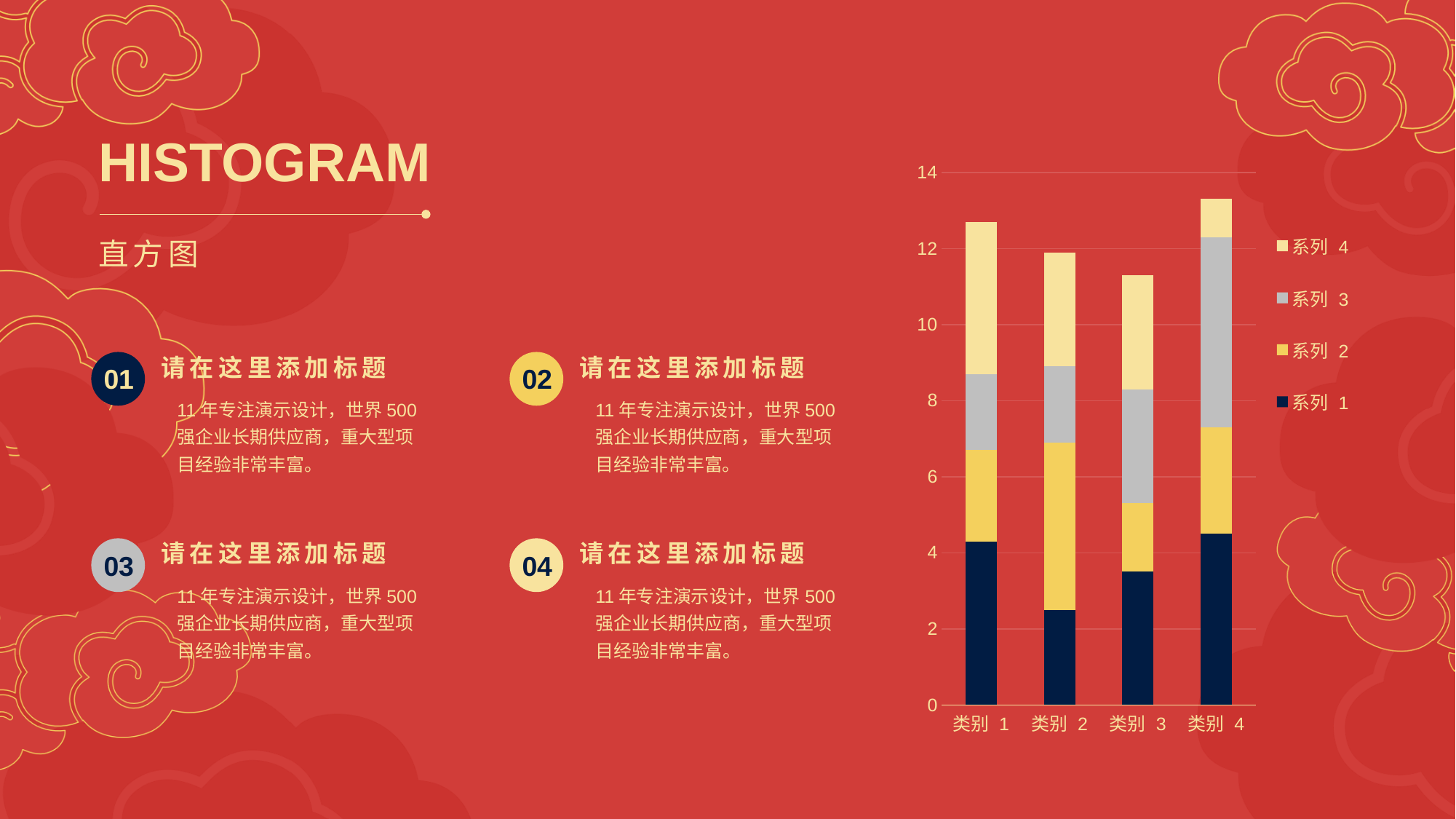

HISTOGRAM
直方图

### Chart

| Category | 系列 1 | 系列 2 | 系列 3 | 系列 4 |
|---|---|---|---|---|
| 类别 1 | 4.3 | 2.4 | 2.0 | 4.0 |
| 类别 2 | 2.5 | 4.4 | 2.0 | 3.0 |
| 类别 3 | 3.5 | 1.8 | 3.0 | 3.0 |
| 类别 4 | 4.5 | 2.8 | 5.0 | 1.0 |
请在这里添加标题
11年专注演示设计，世界500强企业长期供应商，重大型项目经验非常丰富。

 01
请在这里添加标题
11年专注演示设计，世界500强企业长期供应商，重大型项目经验非常丰富。

 02
请在这里添加标题
11年专注演示设计，世界500强企业长期供应商，重大型项目经验非常丰富。

 03
请在这里添加标题
11年专注演示设计，世界500强企业长期供应商，重大型项目经验非常丰富。

 04